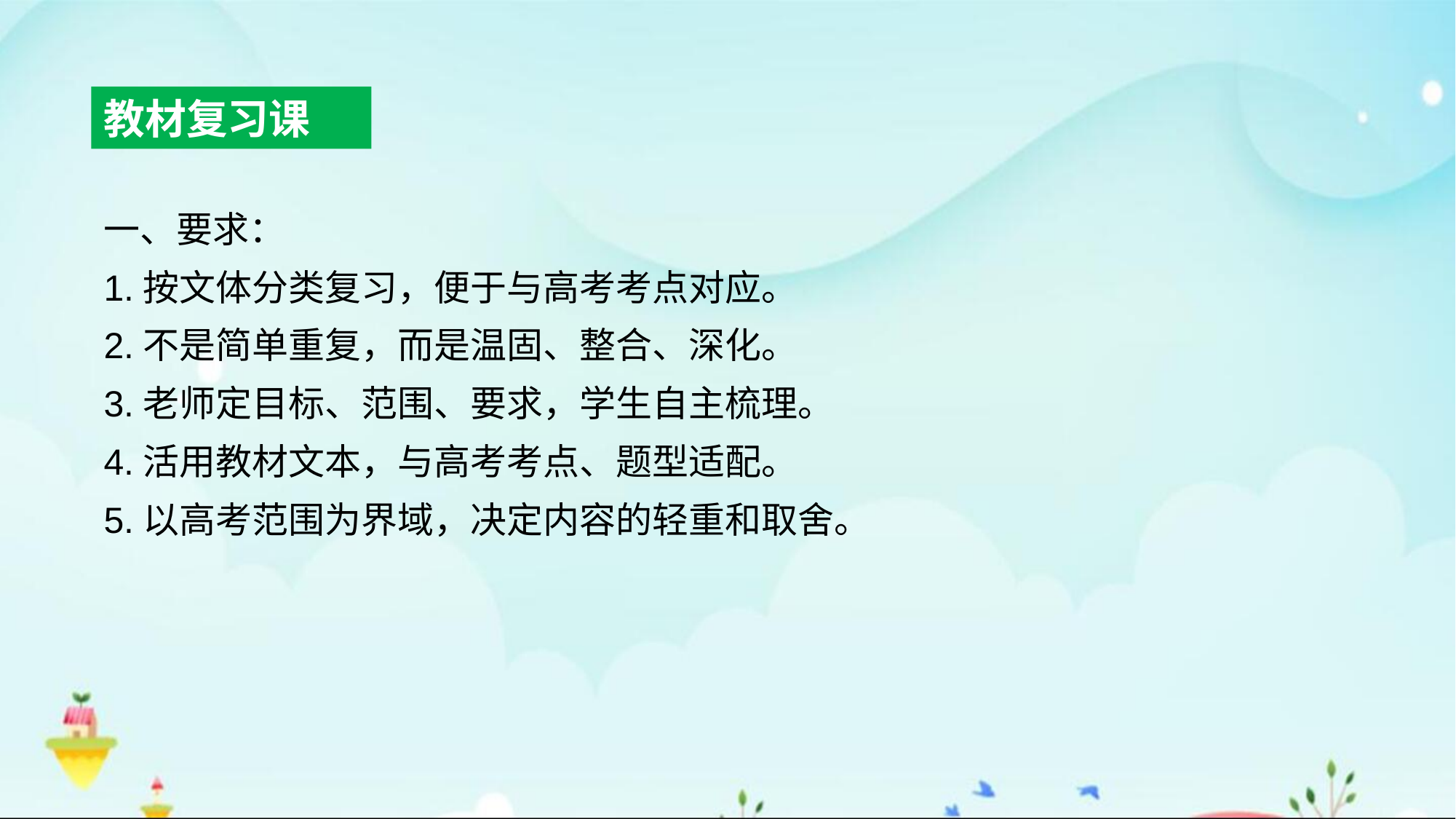

教材复习课
一、要求：
1.按文体分类复习，便于与高考考点对应。
2.不是简单重复，而是温固、整合、深化。
3.老师定目标、范围、要求，学生自主梳理。
4.活用教材文本，与高考考点、题型适配。
5.以高考范围为界域，决定内容的轻重和取舍。